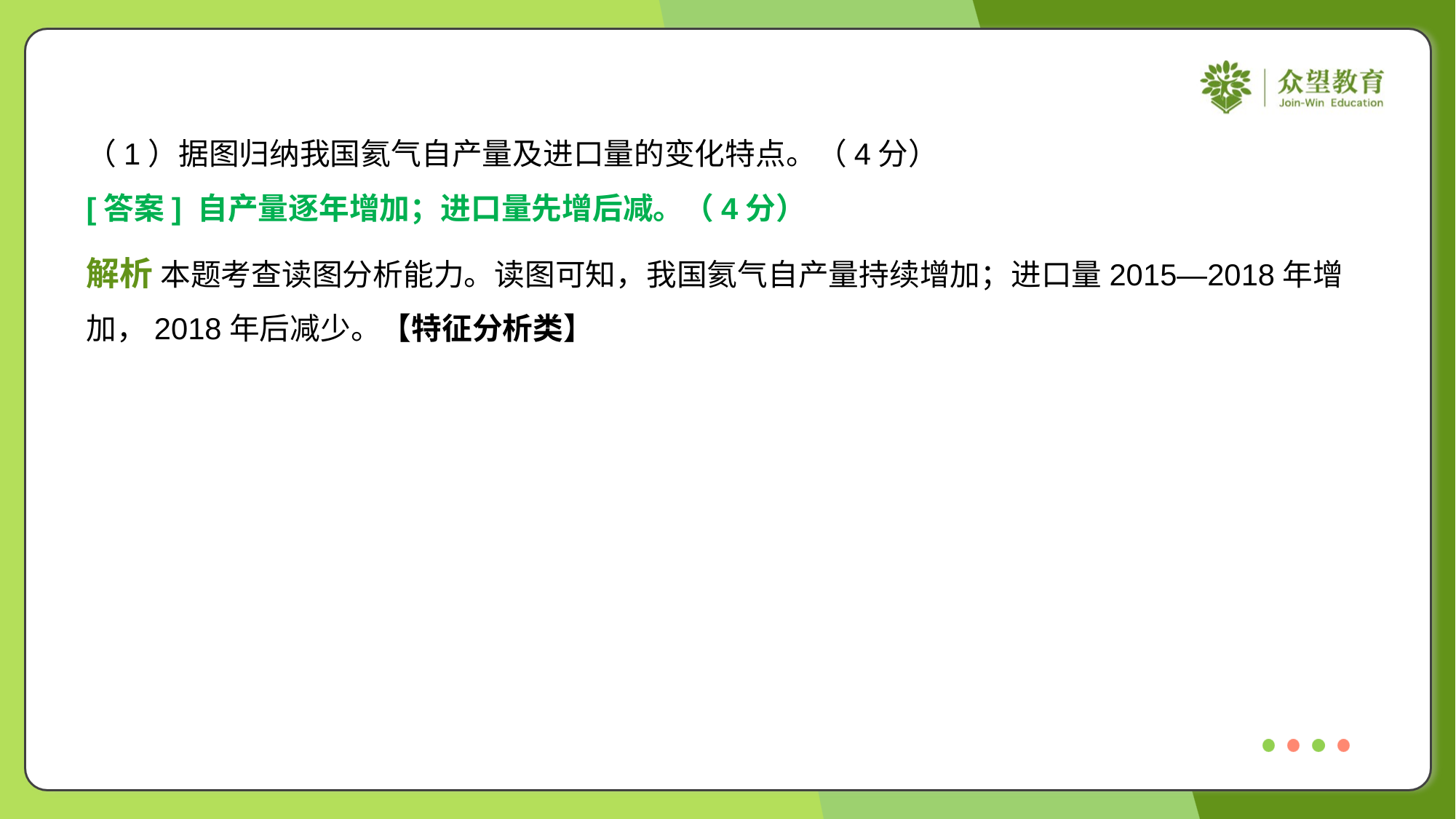

（1）据图归纳我国氦气自产量及进口量的变化特点。（4分）
[答案] 自产量逐年增加；进口量先增后减。（4分）
解析 本题考查读图分析能力。读图可知，我国氦气自产量持续增加；进口量2015—2018年增
加，2018年后减少。【特征分析类】